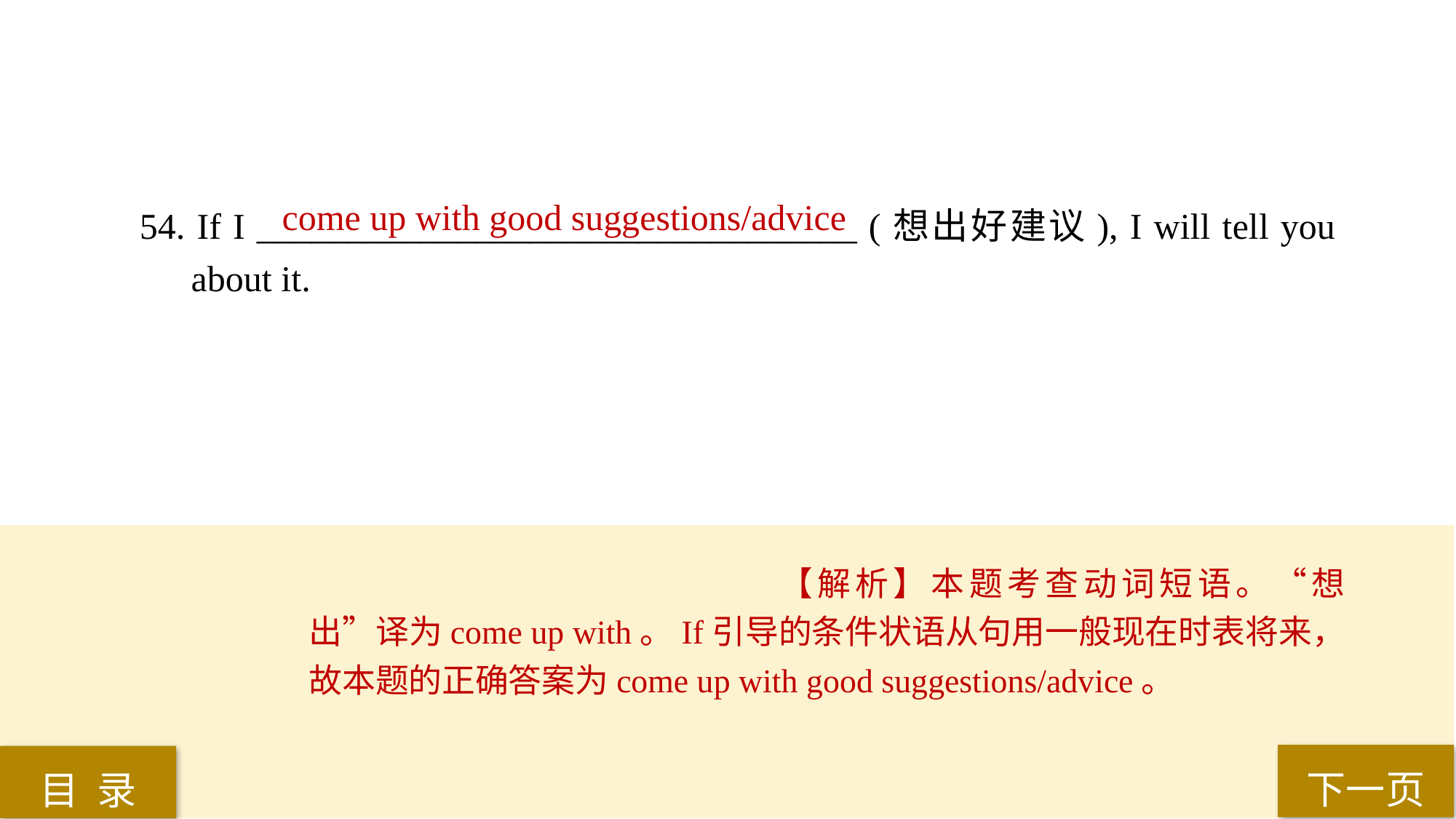

come up with good suggestions/advice
54. If I _________________________________ (想出好建议), I will tell you about it.
【解析】本题考查动词短语。“想出”译为come up with。If引导的条件状语从句用一般现在时表将来，故本题的正确答案为come up with good suggestions/advice。